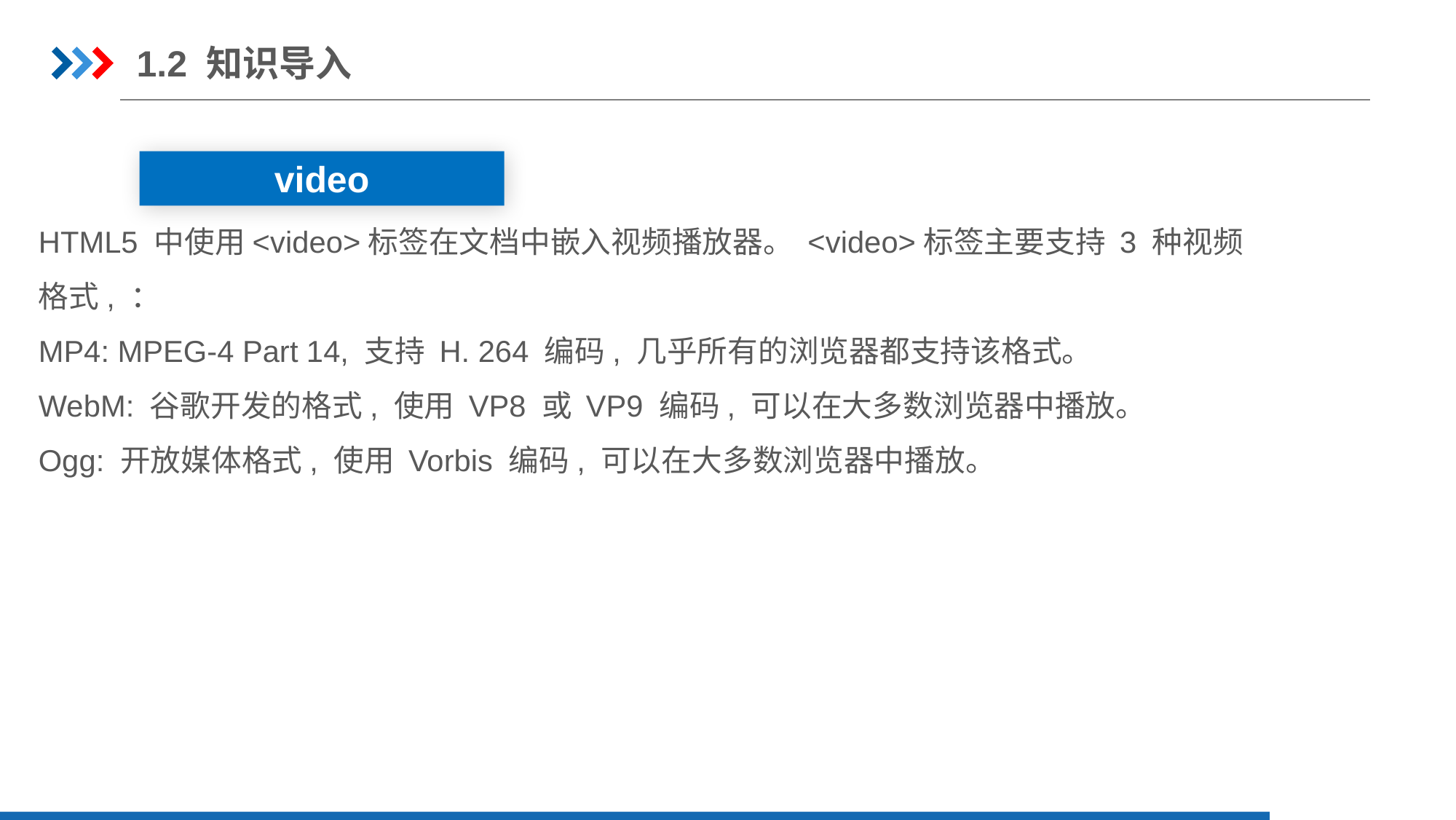

1.2 知识导入
video
HTML5 中使用<video>标签在文档中嵌入视频播放器。 <video>标签主要支持 3 种视频
格式, ：
MP4: MPEG-4 Part 14, 支持 H. 264 编码, 几乎所有的浏览器都支持该格式。
WebM: 谷歌开发的格式, 使用 VP8 或 VP9 编码, 可以在大多数浏览器中播放。
Ogg: 开放媒体格式, 使用 Vorbis 编码, 可以在大多数浏览器中播放。